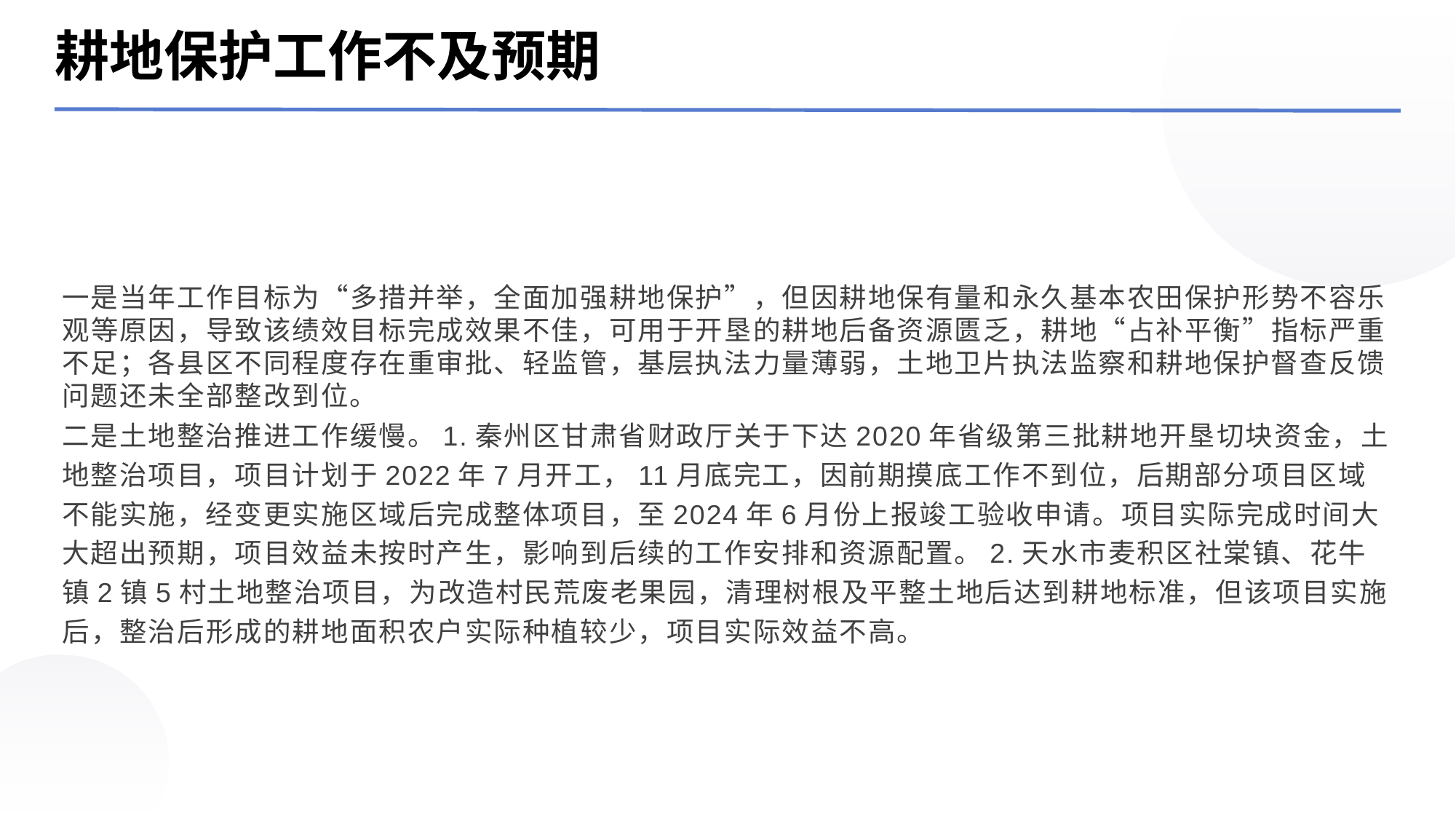

耕地保护工作不及预期
一是当年工作目标为“多措并举，全面加强耕地保护”，但因耕地保有量和永久基本农田保护形势不容乐观等原因，导致该绩效目标完成效果不佳，可用于开垦的耕地后备资源匮乏，耕地“占补平衡”指标严重不足；各县区不同程度存在重审批、轻监管，基层执法力量薄弱，土地卫片执法监察和耕地保护督查反馈问题还未全部整改到位。
二是土地整治推进工作缓慢。1.秦州区甘肃省财政厅关于下达2020年省级第三批耕地开垦切块资金，土地整治项目，项目计划于2022年7月开工，11月底完工，因前期摸底工作不到位，后期部分项目区域不能实施，经变更实施区域后完成整体项目，至2024年6月份上报竣工验收申请。项目实际完成时间大大超出预期，项目效益未按时产生，影响到后续的工作安排和资源配置。2.天水市麦积区社棠镇、花牛镇2镇5村土地整治项目，为改造村民荒废老果园，清理树根及平整土地后达到耕地标准，但该项目实施后，整治后形成的耕地面积农户实际种植较少，项目实际效益不高。